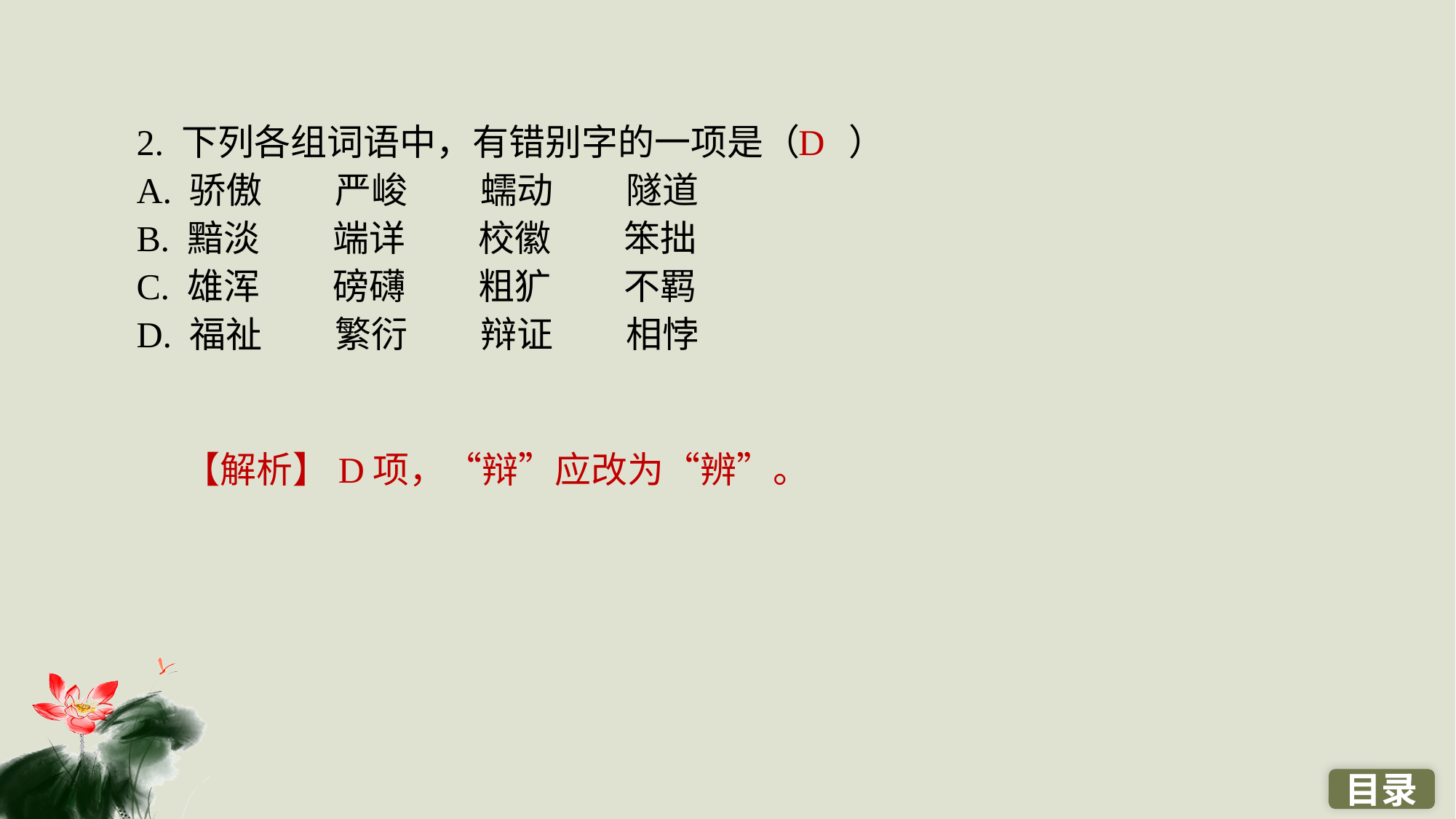

2. 下列各组词语中，有错别字的一项是（      ）
A. 骄傲　　严峻　　蠕动　　隧道
B. 黯淡　　端详　　校徽　　笨拙
C. 雄浑　　磅礴　　粗犷　　不羁
D. 福祉　　繁衍　　辩证　　相悖
D
【解析】D项，“辩”应改为“辨”。